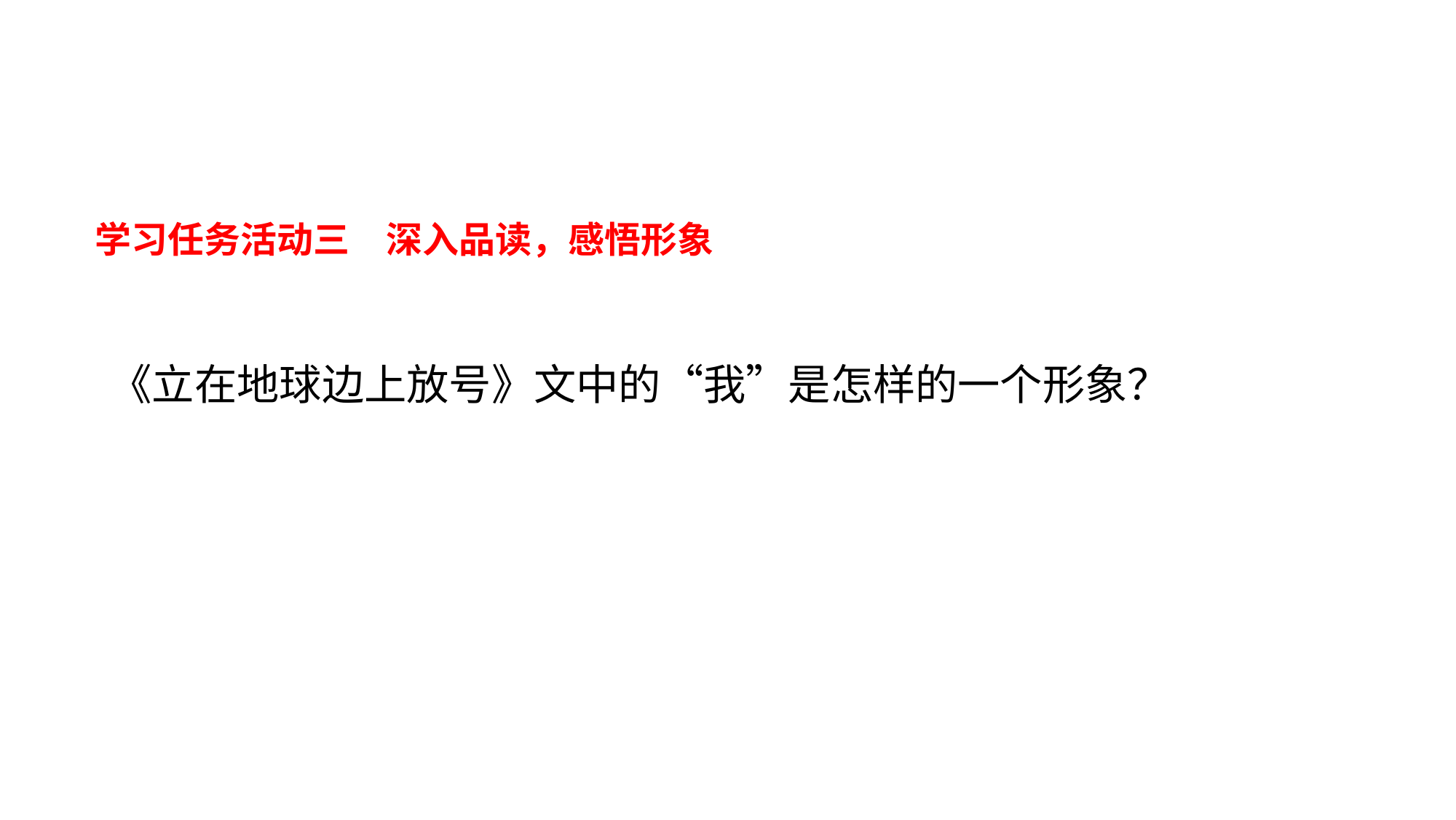

学习任务活动三　深入品读，感悟形象
    《立在地球边上放号》文中的“我”是怎样的一个形象？